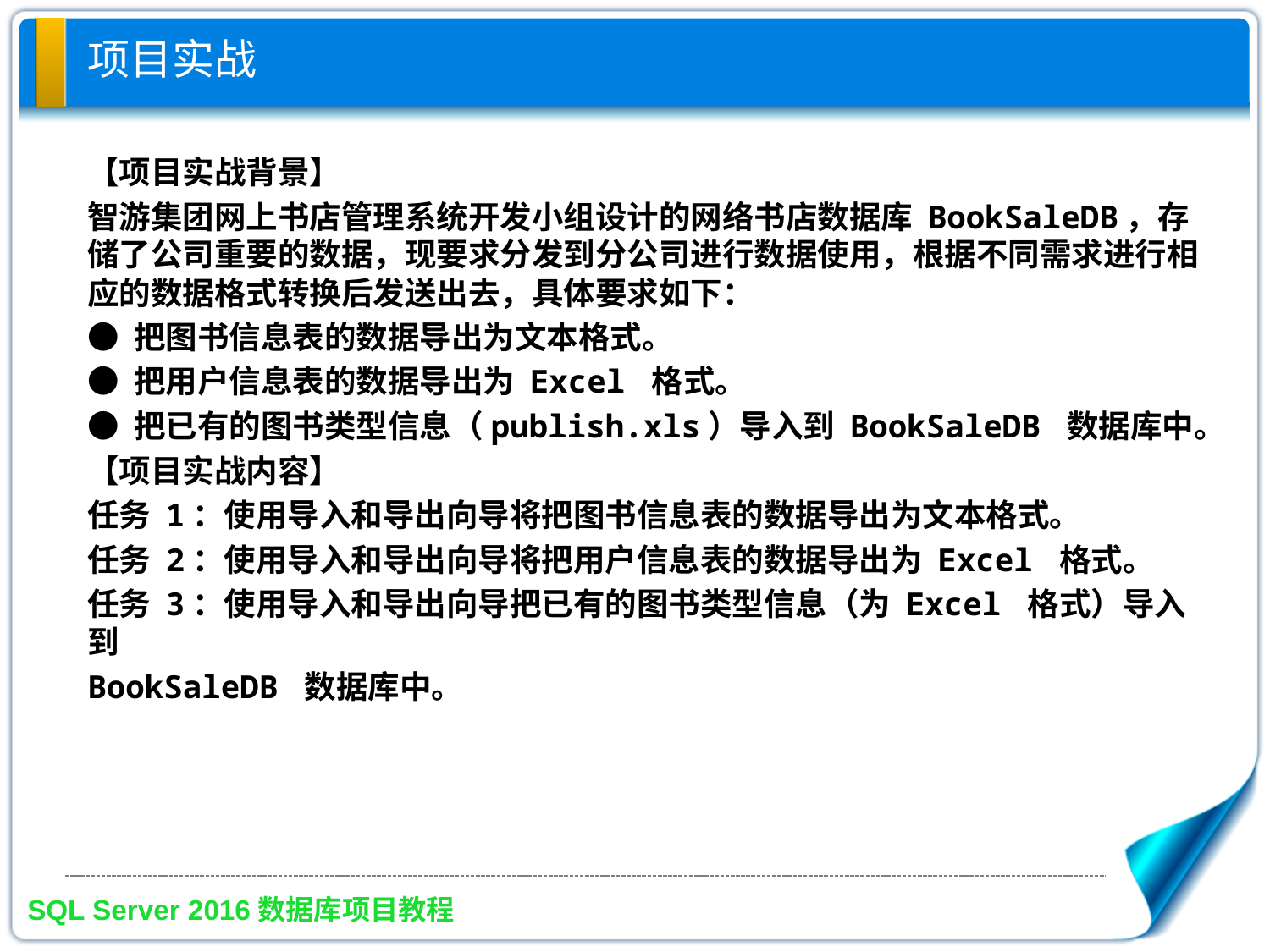

# 项目实战
【项目实战背景】
智游集团网上书店管理系统开发小组设计的网络书店数据库 BookSaleDB，存储了公司重要的数据，现要求分发到分公司进行数据使用，根据不同需求进行相应的数据格式转换后发送出去，具体要求如下：
● 把图书信息表的数据导出为文本格式。
● 把用户信息表的数据导出为 Excel 格式。
● 把已有的图书类型信息（publish.xls）导入到 BookSaleDB 数据库中。
【项目实战内容】
任务 1：使用导入和导出向导将把图书信息表的数据导出为文本格式。
任务 2：使用导入和导出向导将把用户信息表的数据导出为 Excel 格式。
任务 3：使用导入和导出向导把已有的图书类型信息（为 Excel 格式）导入到
BookSaleDB 数据库中。